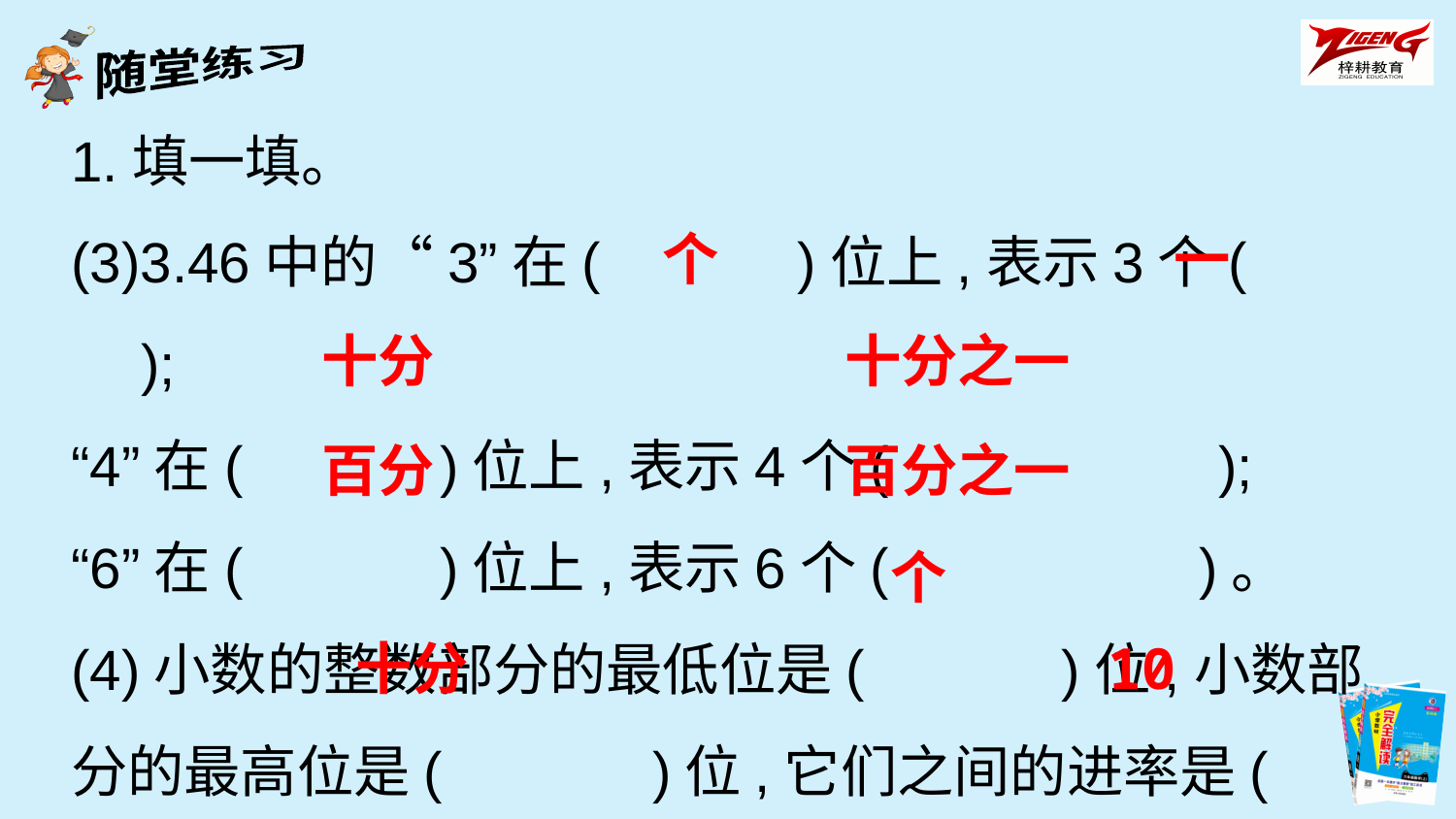

1.填一填。
(3)3.46中的“3”在(　　　)位上,表示3个(　　　);
“4”在(　　　)位上,表示4个(　　      　　);
“6”在(　　　)位上,表示6个(　　　　　)。
(4)小数的整数部分的最低位是(　　　)位,小数部分的最高位是(　 　　)位,它们之间的进率是(　　　)。
个
一
十分
十分之一
百分
百分之一
个
十分
10